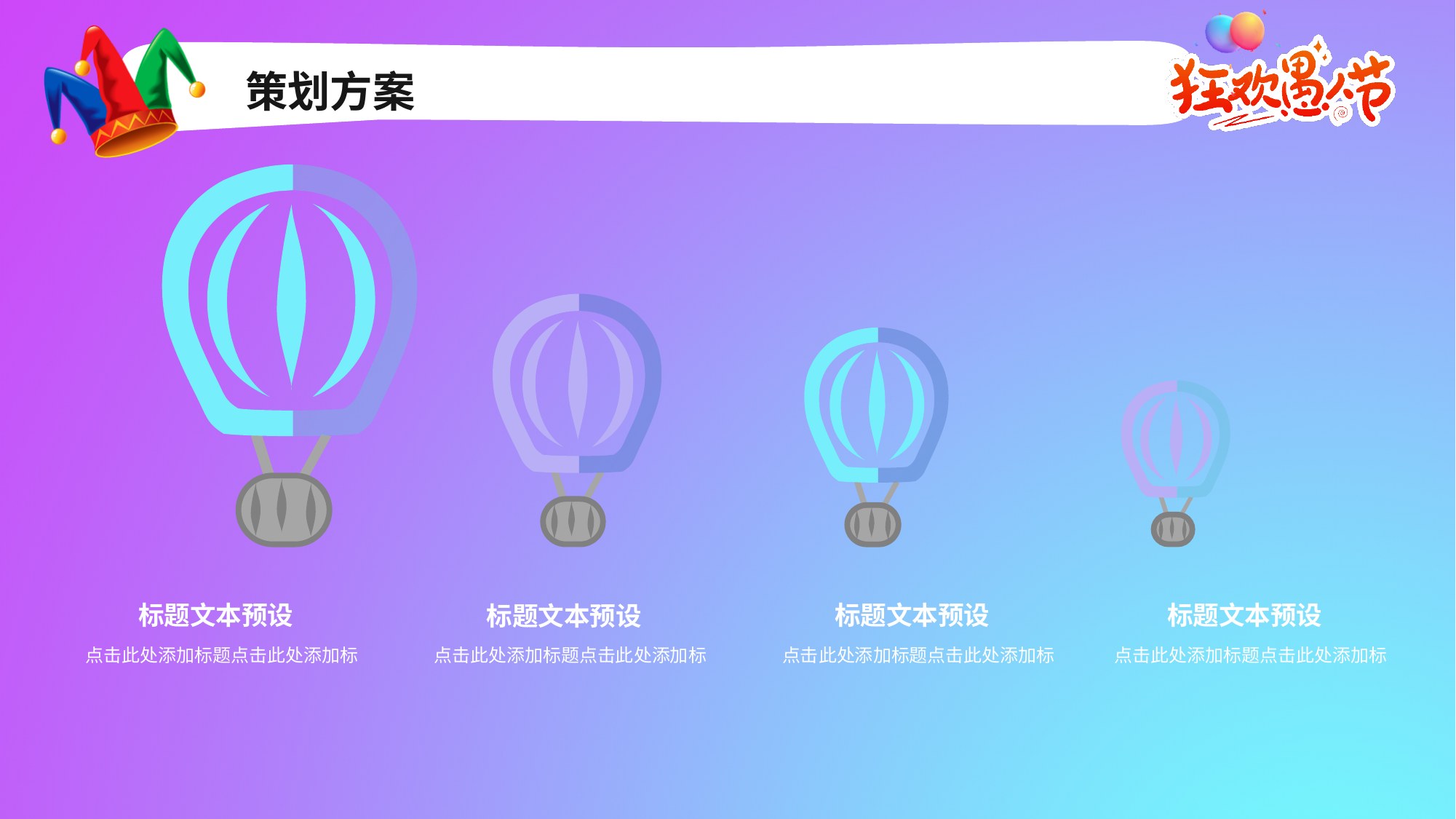

策划方案

标题文本预设
标题文本预设
标题文本预设
标题文本预设
点击此处添加标题点击此处添加标
点击此处添加标题点击此处添加标
点击此处添加标题点击此处添加标
点击此处添加标题点击此处添加标